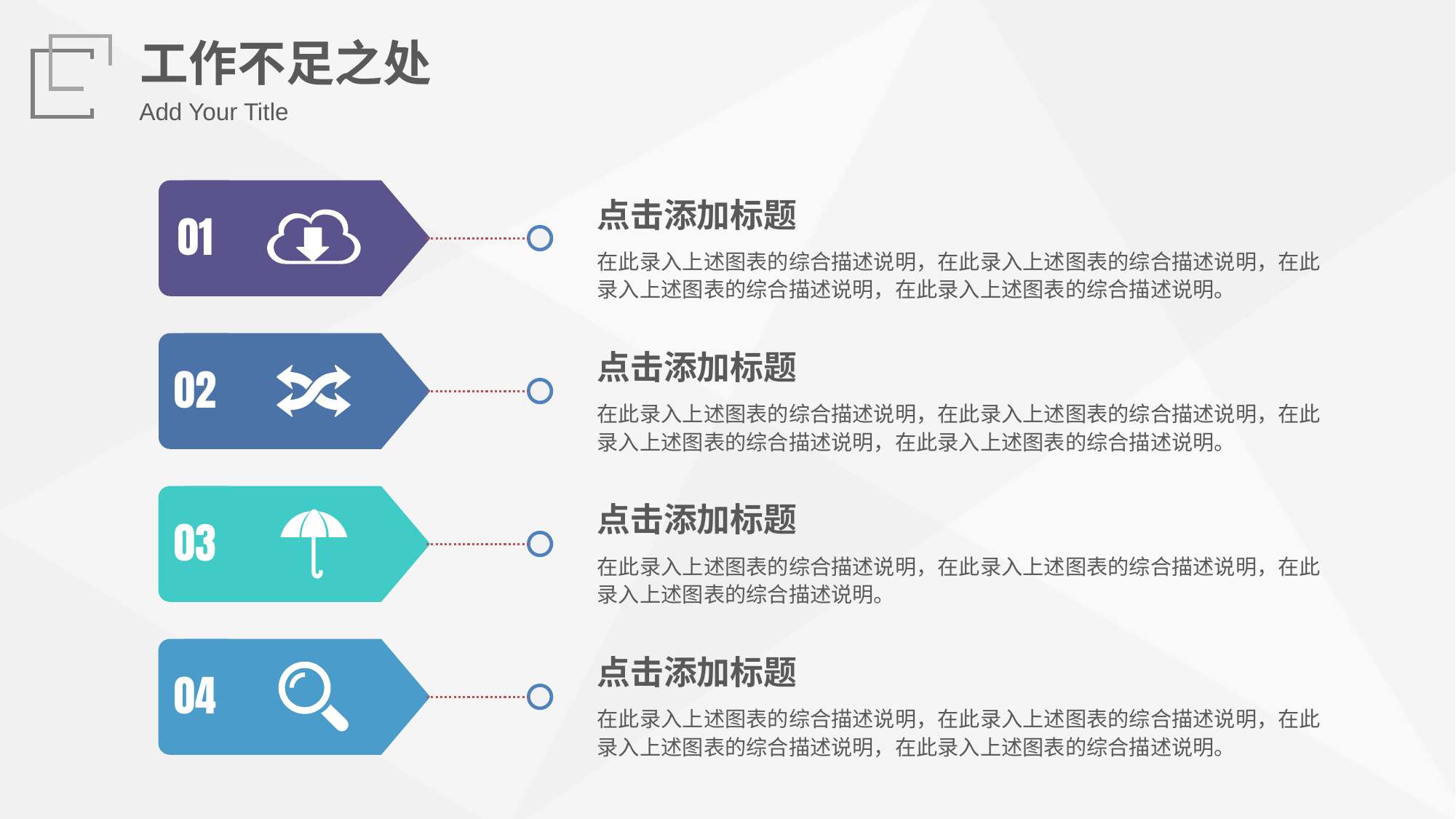

工作不足之处

Add Your Title

01

点击添加标题
在此录入上述图表的综合描述说明，在此录入上述图表的综合描述说明，在此录入上述图表的综合描述说明，在此录入上述图表的综合描述说明。

02

点击添加标题
在此录入上述图表的综合描述说明，在此录入上述图表的综合描述说明，在此录入上述图表的综合描述说明，在此录入上述图表的综合描述说明。

03

点击添加标题
在此录入上述图表的综合描述说明，在此录入上述图表的综合描述说明，在此录入上述图表的综合描述说明。

04

点击添加标题
在此录入上述图表的综合描述说明，在此录入上述图表的综合描述说明，在此录入上述图表的综合描述说明，在此录入上述图表的综合描述说明。